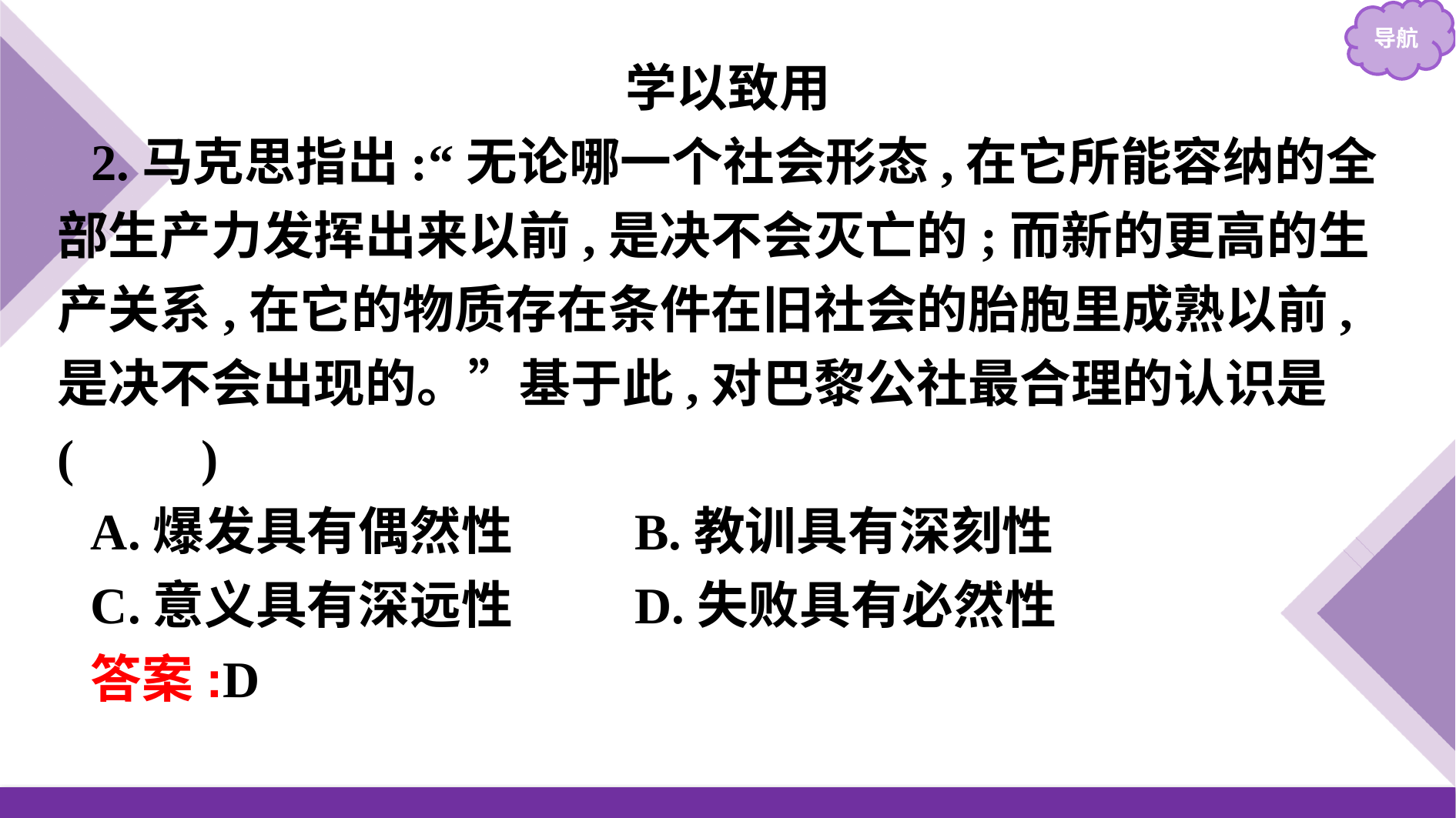

学以致用
2.马克思指出:“无论哪一个社会形态,在它所能容纳的全部生产力发挥出来以前,是决不会灭亡的;而新的更高的生产关系,在它的物质存在条件在旧社会的胎胞里成熟以前,是决不会出现的。”基于此,对巴黎公社最合理的认识是(　　)
A.爆发具有偶然性		B.教训具有深刻性
C.意义具有深远性		D.失败具有必然性
答案:D